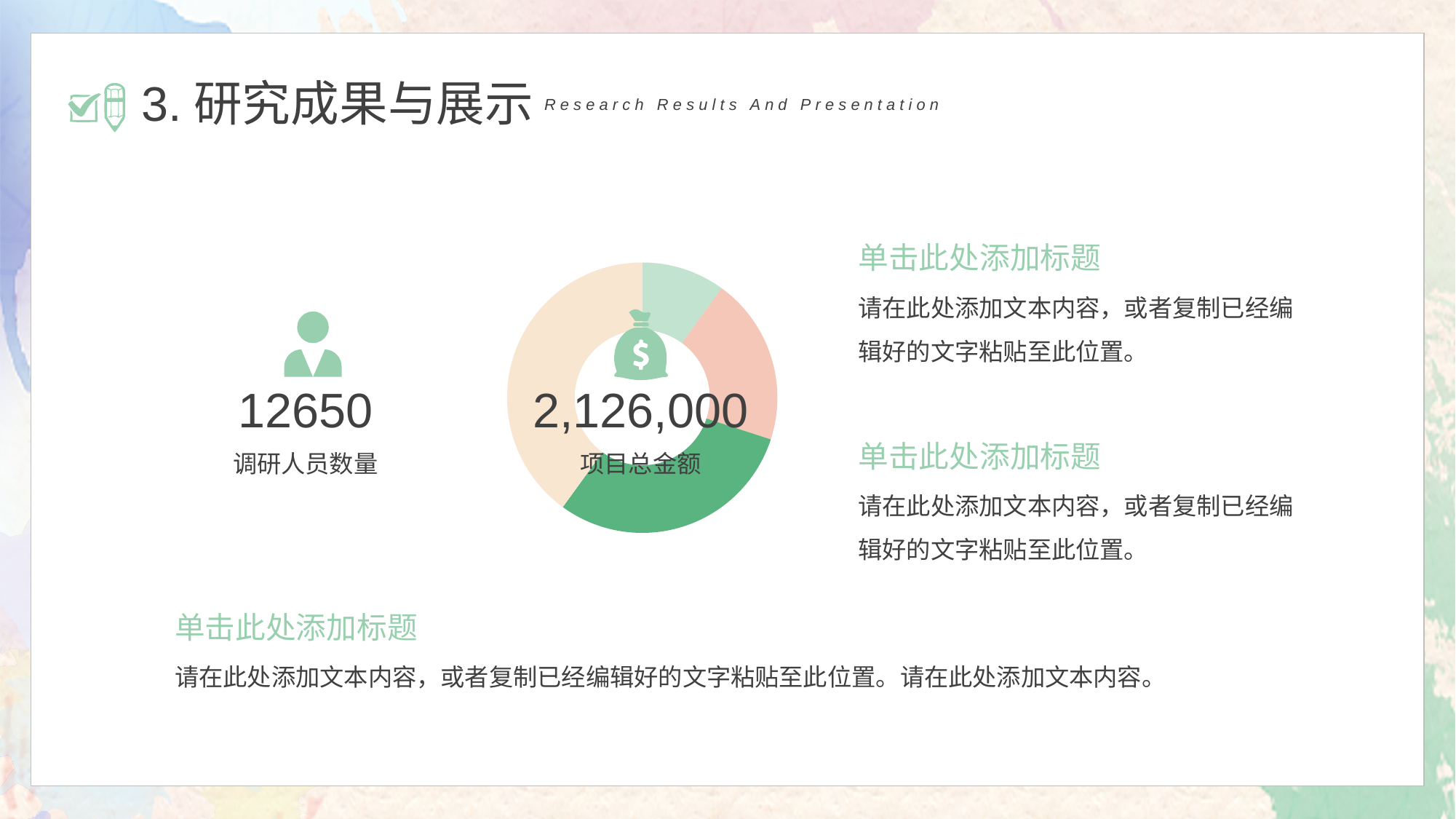

3.研究成果与展示

Research Results And Presentation

### Chart

| Category | Sales |
|---|---|
| 历史 | 100.0 |
| 文艺 | 200.0 |
| 娱乐 | 300.0 |
| 其他 | 400.0 |
单击此处添加标题
请在此处添加文本内容，或者复制已经编辑好的文字粘贴至此位置。

12650
2,126,000
单击此处添加标题
请在此处添加文本内容，或者复制已经编辑好的文字粘贴至此位置。
调研人员数量
项目总金额
单击此处添加标题
请在此处添加文本内容，或者复制已经编辑好的文字粘贴至此位置。请在此处添加文本内容。